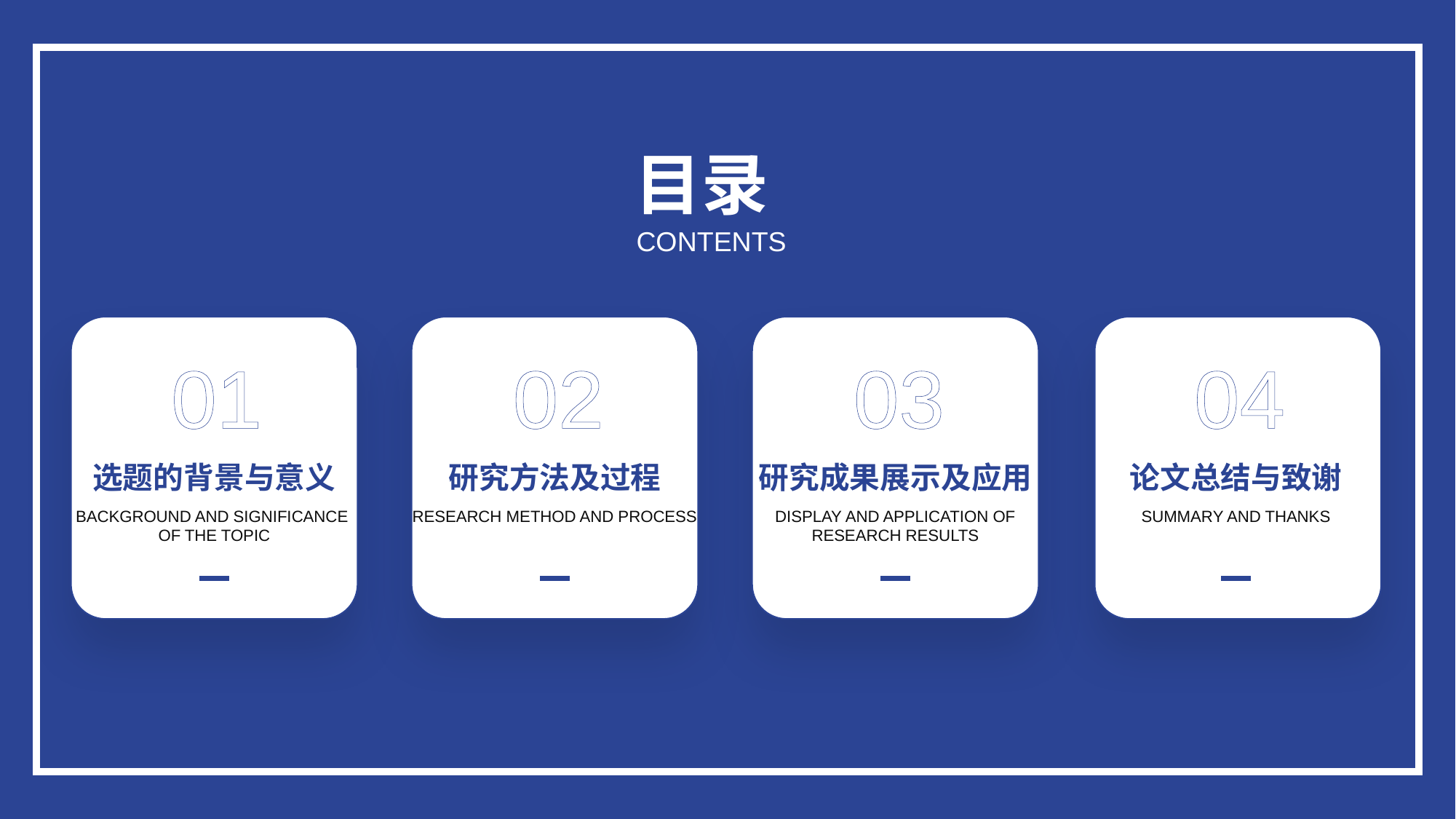

目录

CONTENTS

01
选题的背景与意义
BACKGROUND AND SIGNIFICANCE
OF THE TOPIC

02
研究方法及过程
RESEARCH METHOD AND PROCESS

03
研究成果展示及应用
DISPLAY AND APPLICATION OF RESEARCH RESULTS

04
论文总结与致谢
SUMMARY AND THANKS